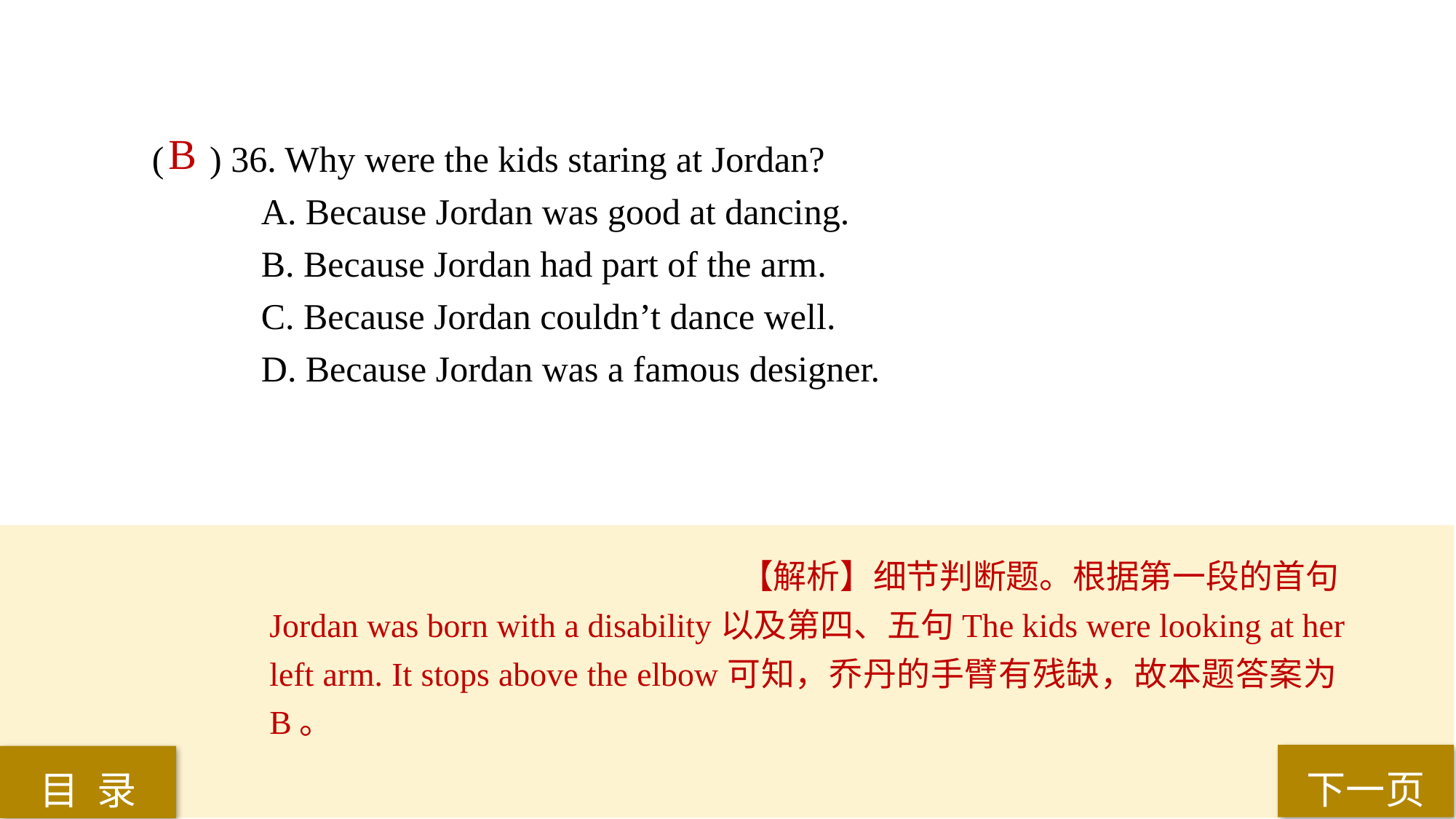

B
(     ) 36. Why were the kids staring at Jordan?
A. Because Jordan was good at dancing.
B. Because Jordan had part of the arm.
C. Because Jordan couldn’t dance well.
D. Because Jordan was a famous designer.
【解析】细节判断题。根据第一段的首句Jordan was born with a disability以及第四、五句The kids were looking at her left arm. It stops above the elbow可知，乔丹的手臂有残缺，故本题答案为B。